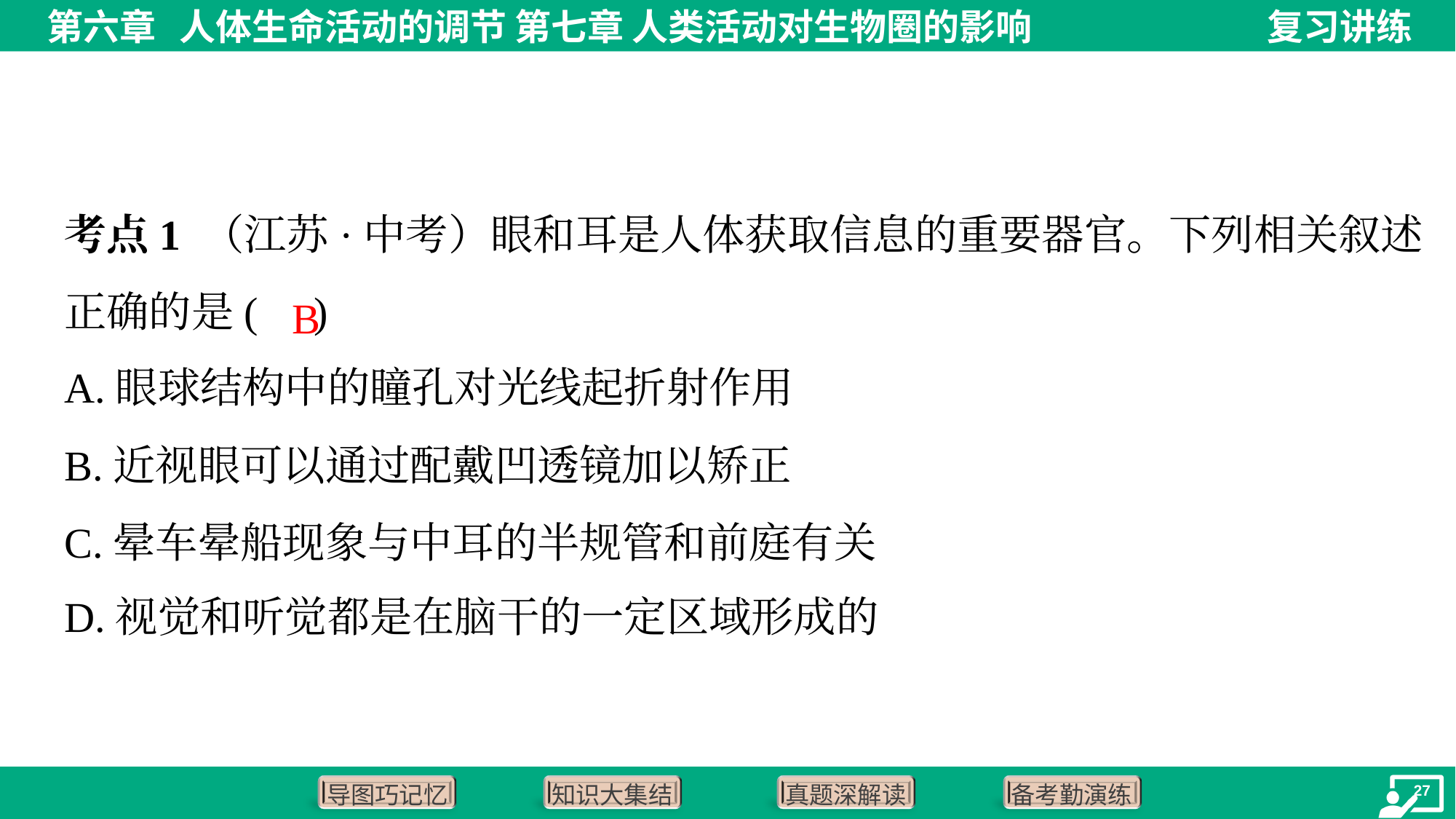

考点1 （江苏·中考）眼和耳是人体获取信息的重要器官。下列相关叙述
正确的是(     )
B
A.眼球结构中的瞳孔对光线起折射作用
B.近视眼可以通过配戴凹透镜加以矫正
C.晕车晕船现象与中耳的半规管和前庭有关
D.视觉和听觉都是在脑干的一定区域形成的